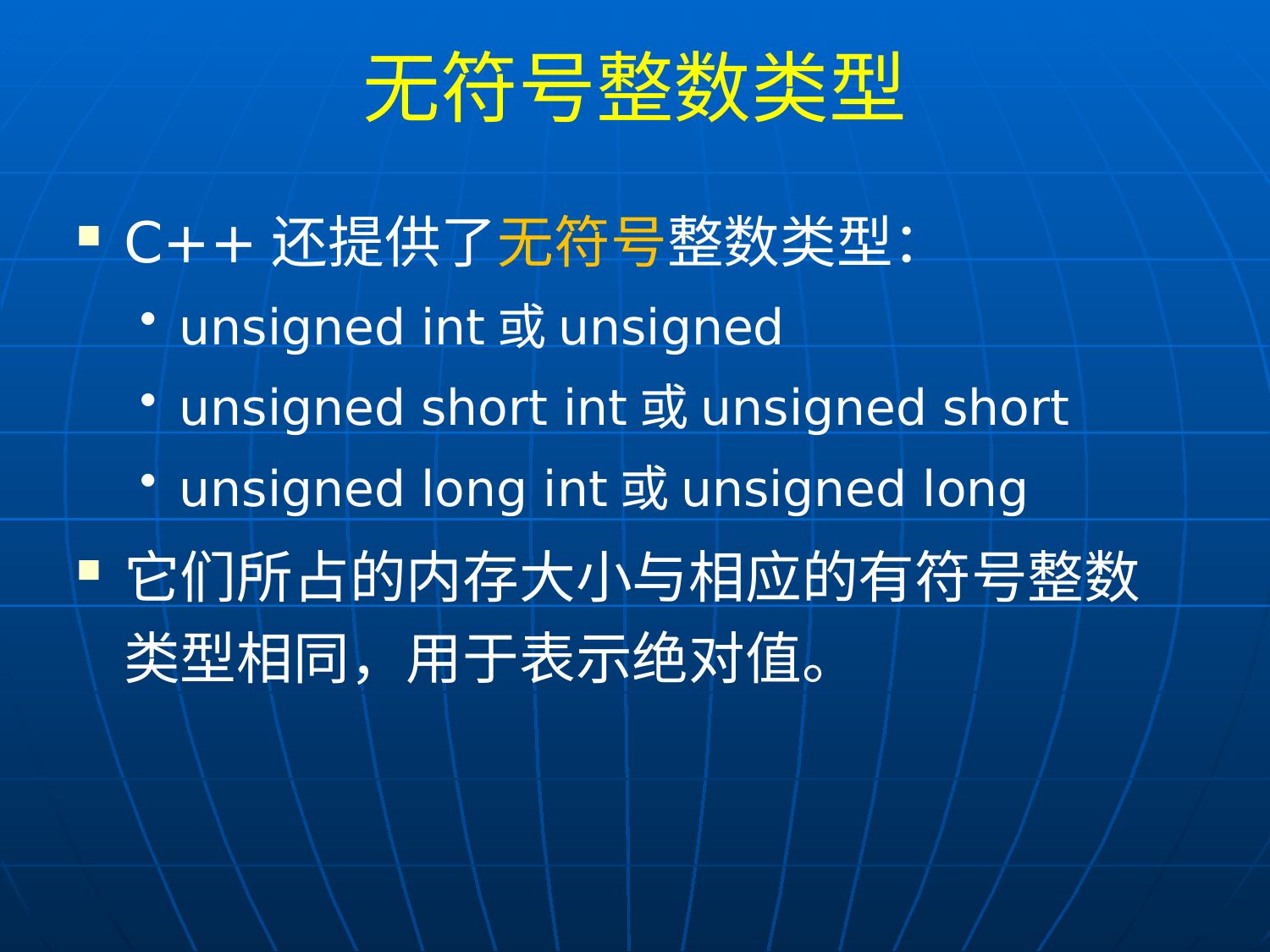

# 无符号整数类型
C++还提供了无符号整数类型：
unsigned int或unsigned
unsigned short int或unsigned short
unsigned long int或unsigned long
它们所占的内存大小与相应的有符号整数类型相同，用于表示绝对值。